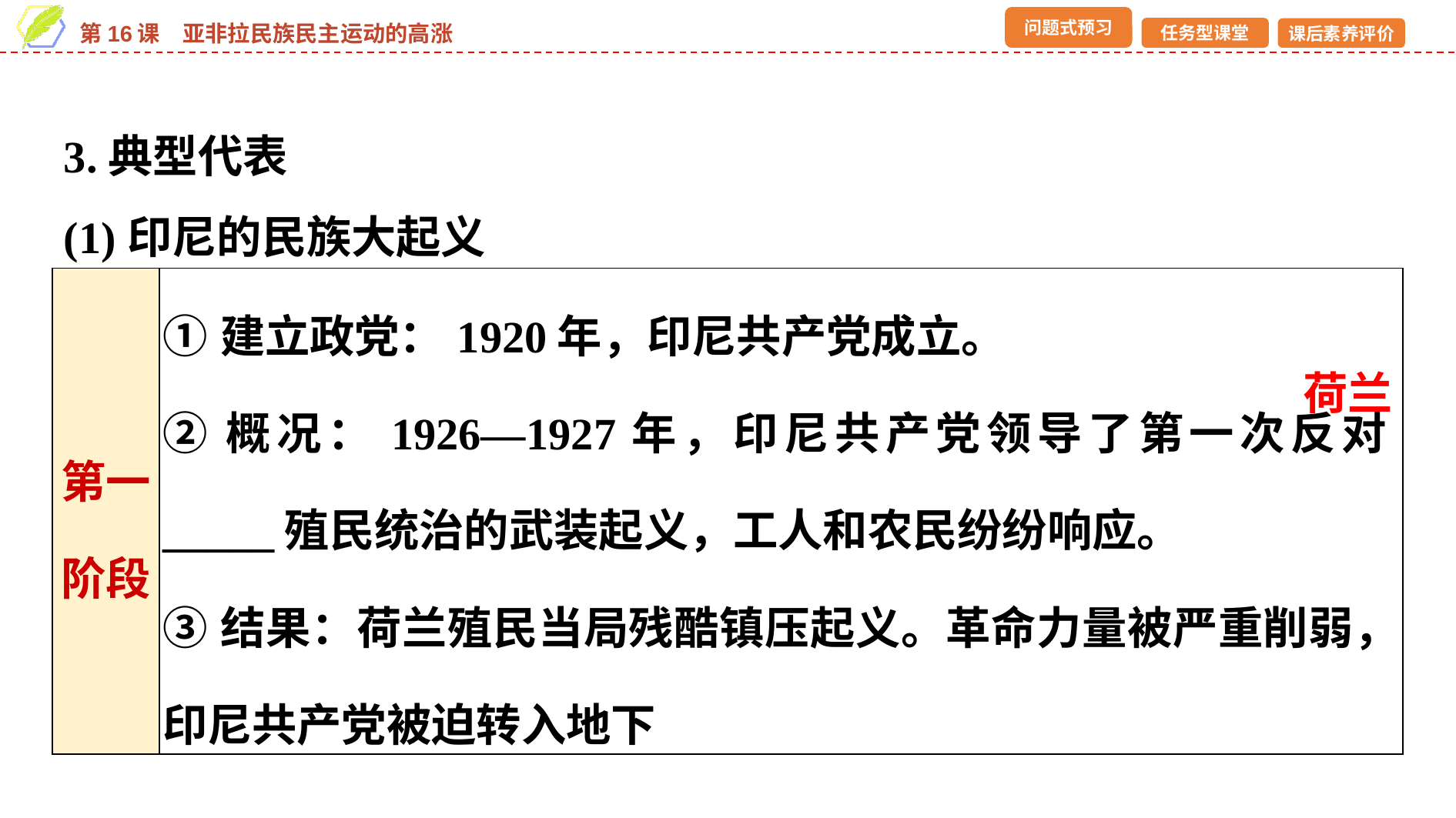

3.典型代表
(1)印尼的民族大起义
| 第一阶段 | ①建立政党：1920年，印尼共产党成立。 ②概况：1926—1927年，印尼共产党领导了第一次反对\_\_\_\_\_殖民统治的武装起义，工人和农民纷纷响应。 ③结果：荷兰殖民当局残酷镇压起义。革命力量被严重削弱，印尼共产党被迫转入地下 |
| --- | --- |
荷兰